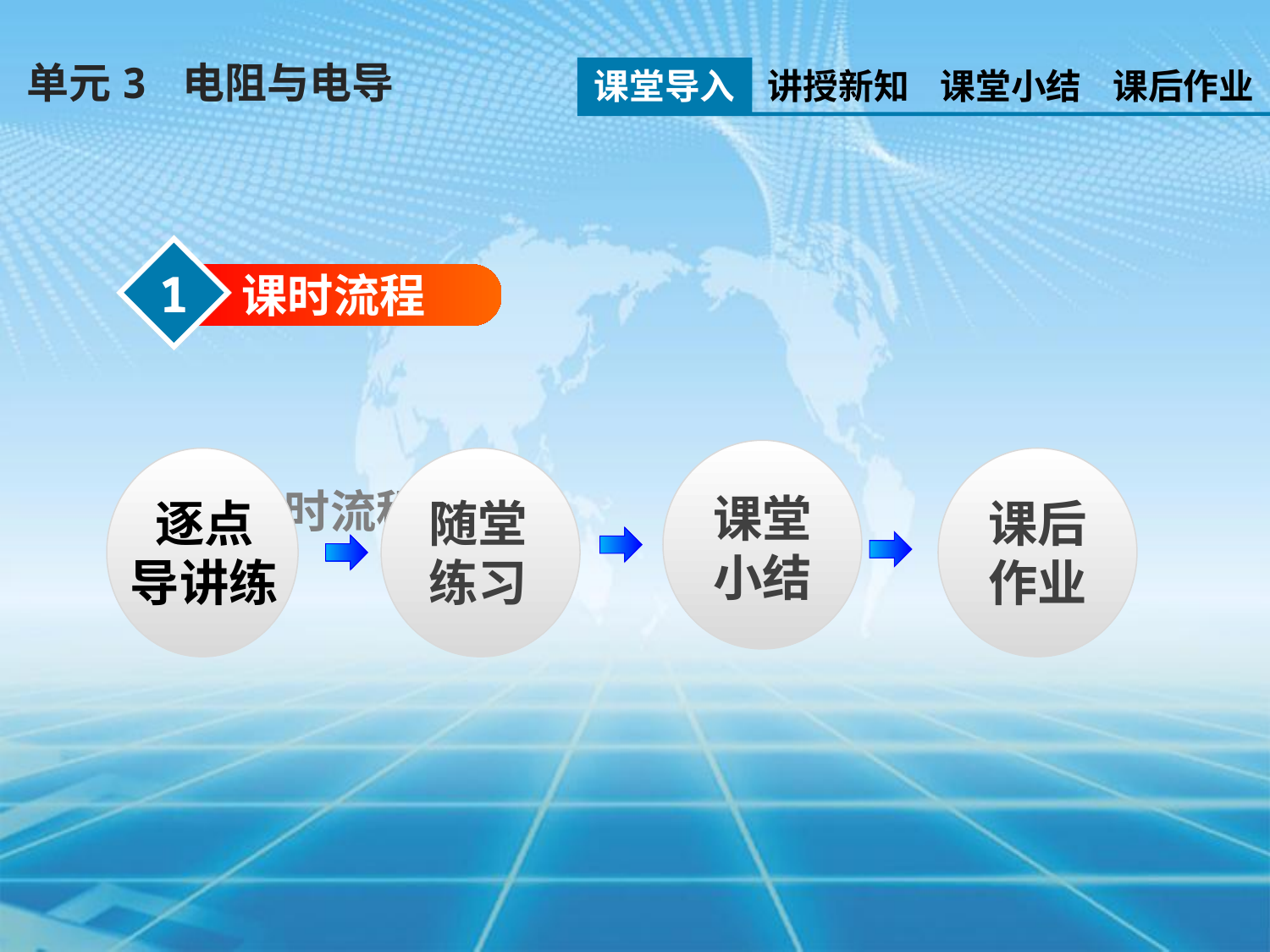

单元3 电阻与电导
课堂导入
讲授新知
课堂小结
课后作业
1
课时流程

课时流程
课堂小结
随堂练习
逐点
导讲练
课后作业